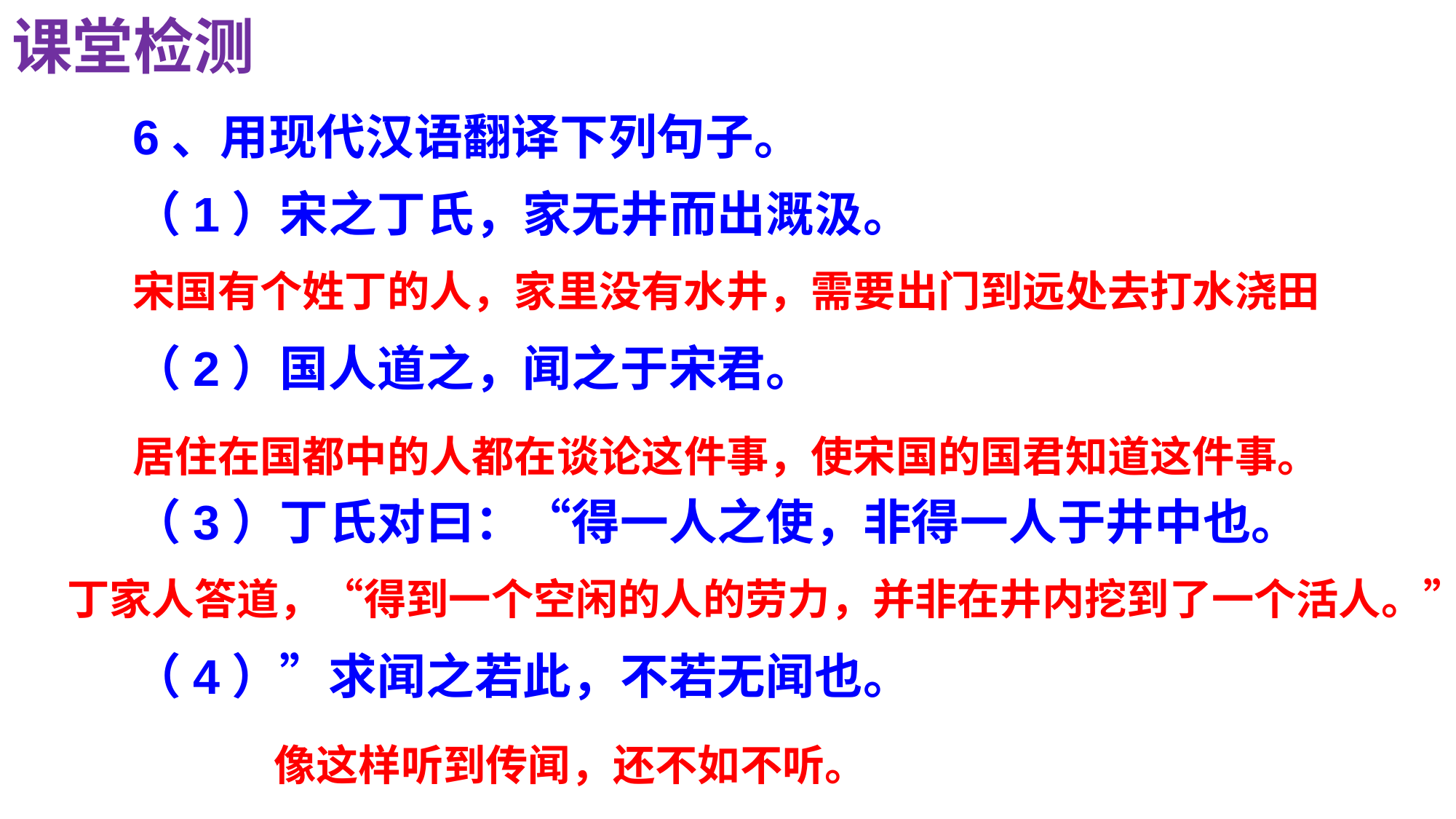

课堂检测
6、用现代汉语翻译下列句子。
（1）宋之丁氏，家无井而出溉汲。

（2）国人道之，闻之于宋君。

（3）丁氏对曰：“得一人之使，非得一人于井中也。

（4）”求闻之若此，不若无闻也。

宋国有个姓丁的人，家里没有水井，需要出门到远处去打水浇田
居住在国都中的人都在谈论这件事，使宋国的国君知道这件事。
丁家人答道，“得到一个空闲的人的劳力，并非在井内挖到了一个活人。”
像这样听到传闻，还不如不听。